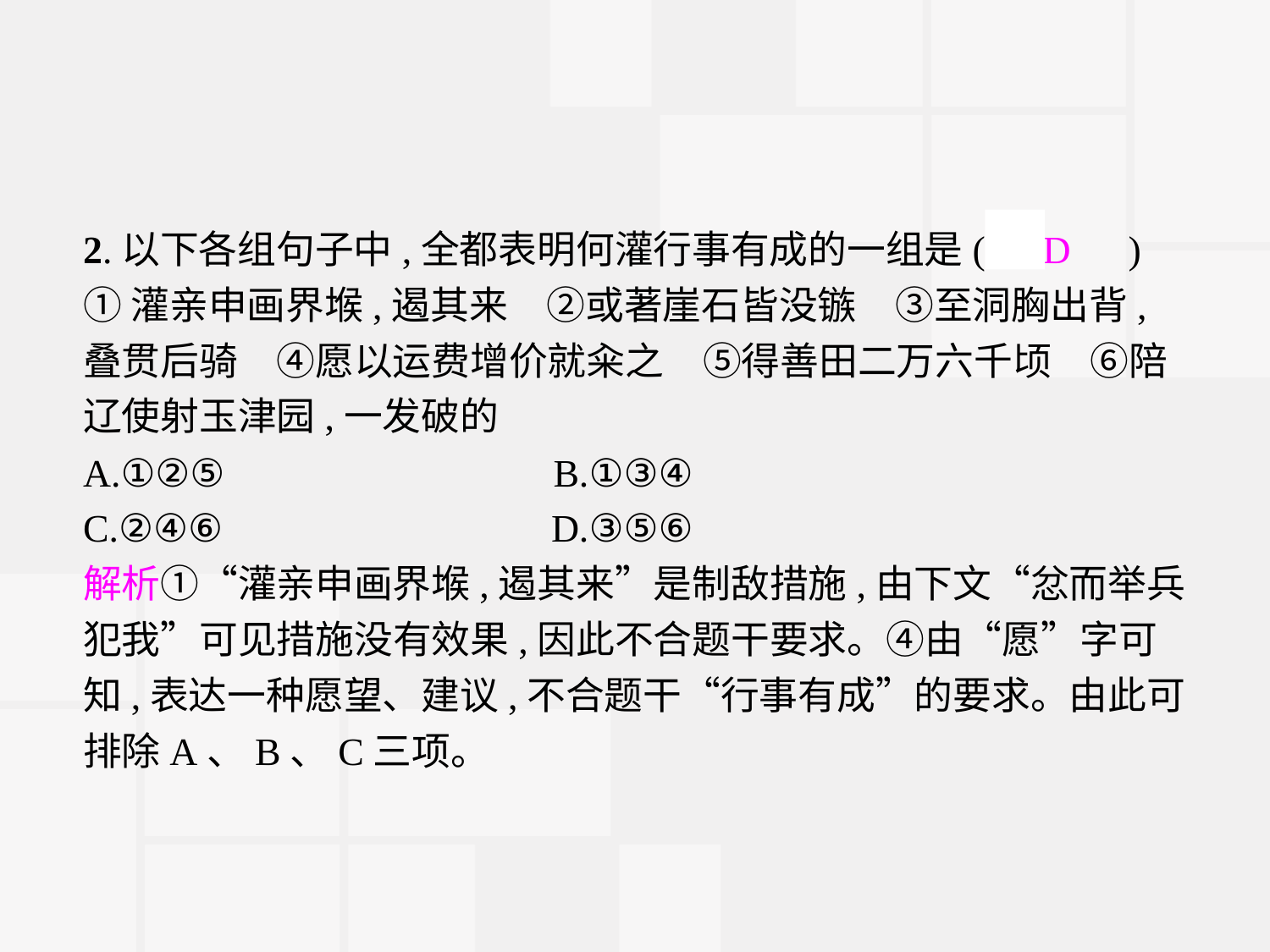

2.以下各组句子中,全都表明何灌行事有成的一组是(　D　)
①灌亲申画界堠,遏其来　②或著崖石皆没镞　③至洞胸出背,叠贯后骑　④愿以运费增价就籴之　⑤得善田二万六千顷　⑥陪辽使射玉津园,一发破的
A.①②⑤　　　　　　　　B.①③④
C.②④⑥　　　　　　　　D.③⑤⑥
解析①“灌亲申画界堠,遏其来”是制敌措施,由下文“忿而举兵犯我”可见措施没有效果,因此不合题干要求。④由“愿”字可知,表达一种愿望、建议,不合题干“行事有成”的要求。由此可排除A、B、C三项。